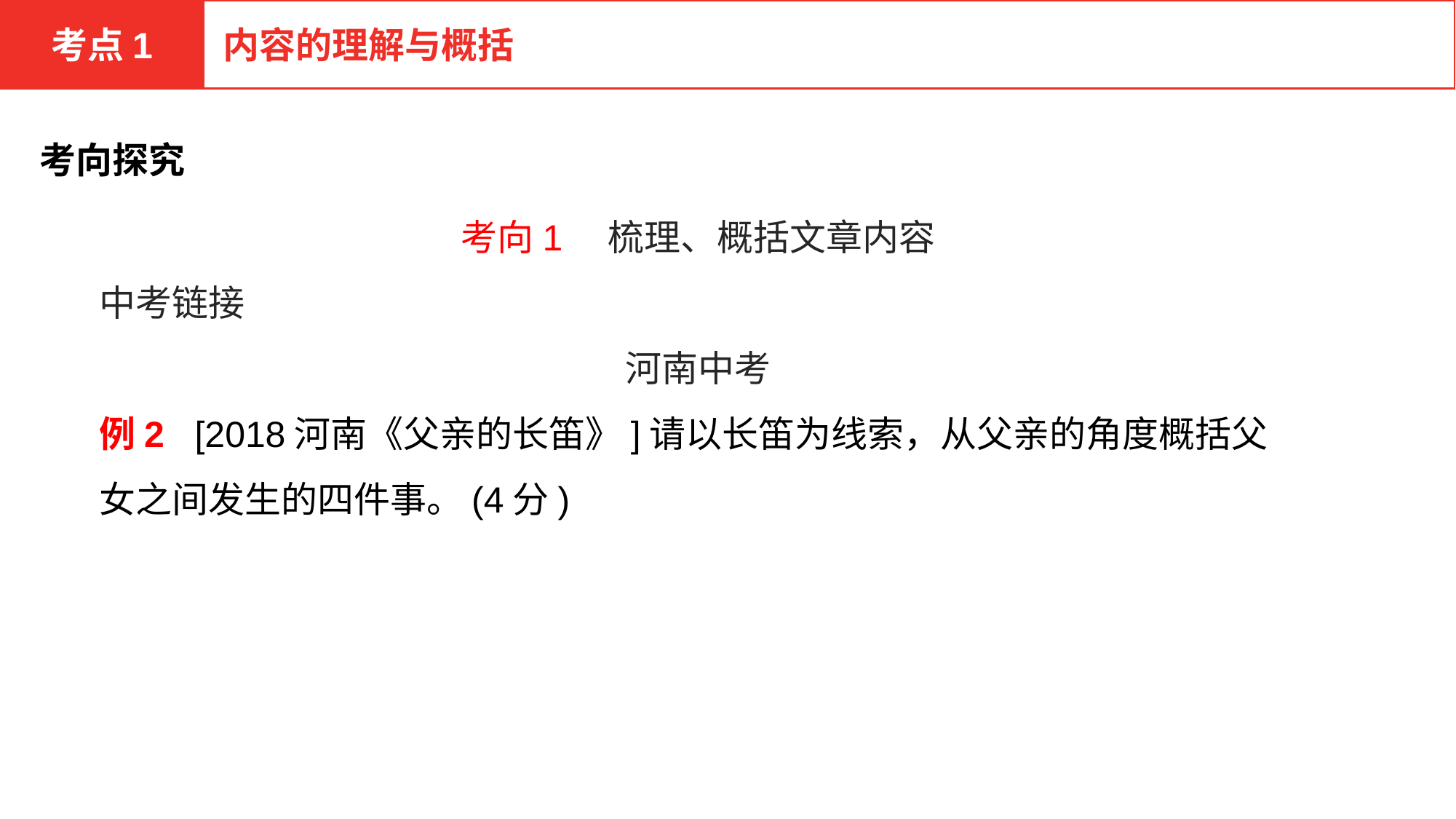

考点1
内容的理解与概括
考向探究
考向1　梳理、概括文章内容
中考链接
河南中考
例2   [2018河南《父亲的长笛》]请以长笛为线索，从父亲的角度概括父女之间发生的四件事。(4分)